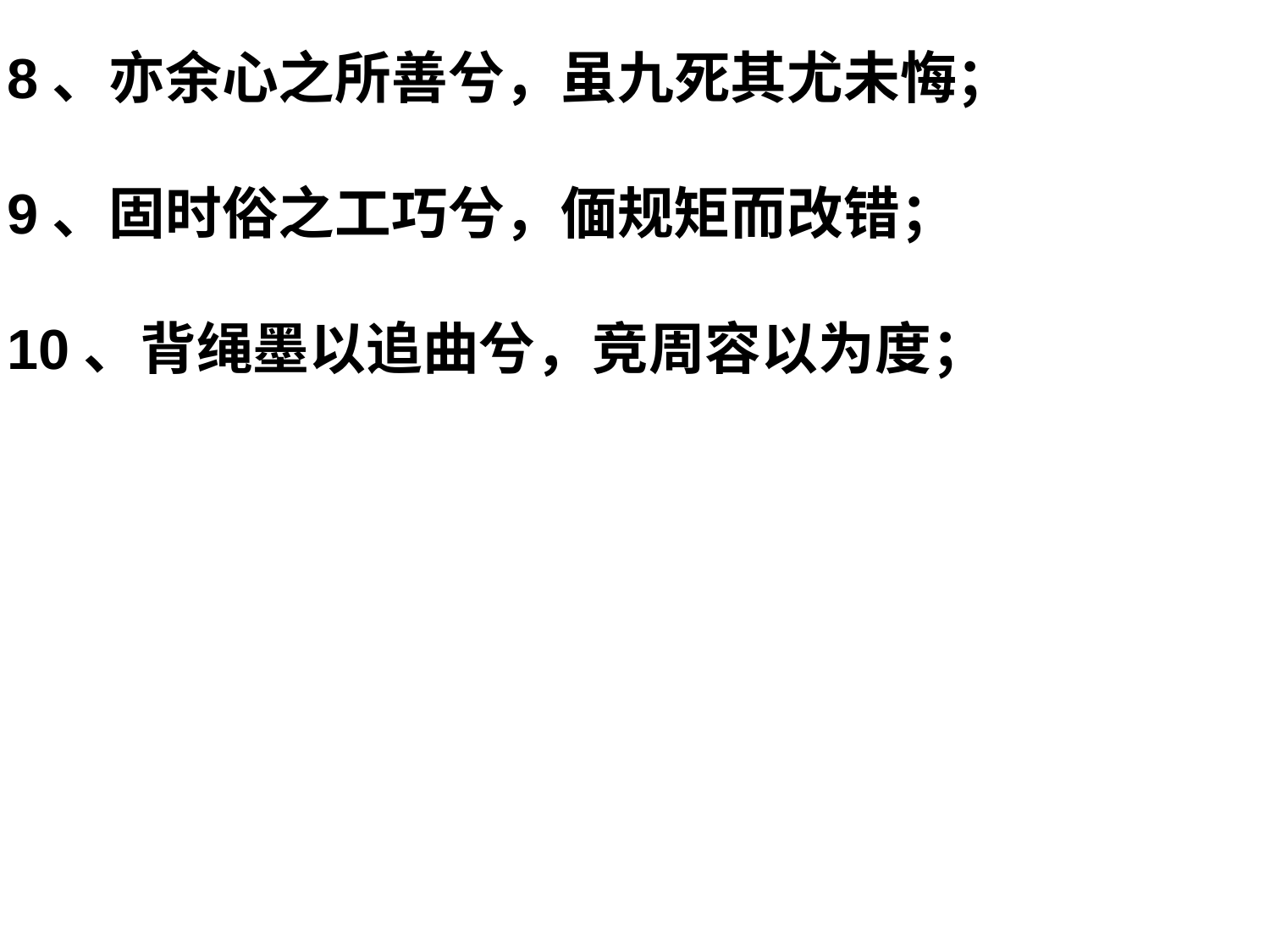

8、亦余心之所善兮，虽九死其尤未悔；

9、固时俗之工巧兮，偭规矩而改错；

10、背绳墨以追曲兮，竞周容以为度；